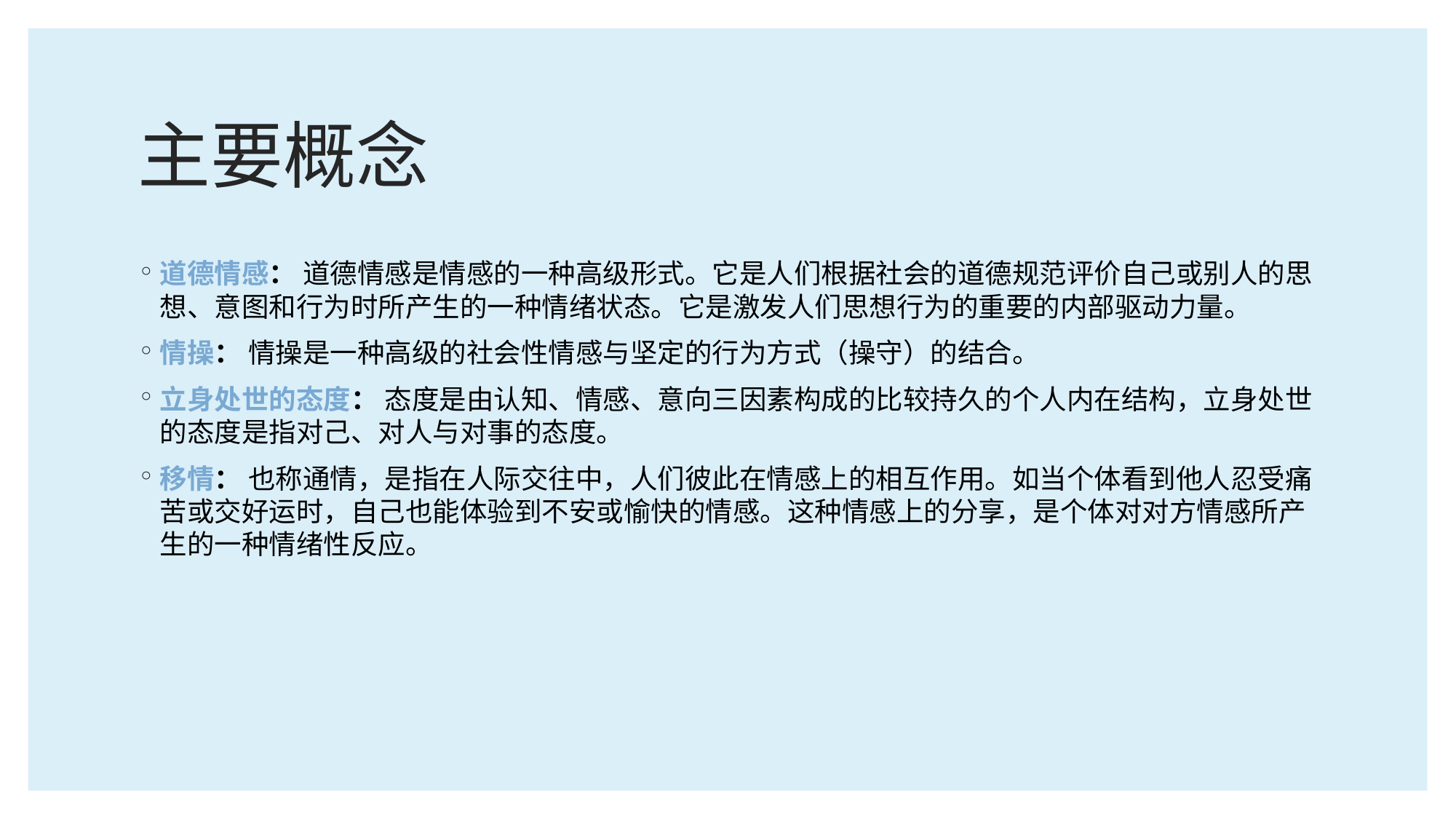

# 主要概念
道德情感： 道德情感是情感的一种高级形式。它是人们根据社会的道德规范评价自己或别人的思想、意图和行为时所产生的一种情绪状态。它是激发人们思想行为的重要的内部驱动力量。
情操： 情操是一种高级的社会性情感与坚定的行为方式（操守）的结合。
立身处世的态度： 态度是由认知、情感、意向三因素构成的比较持久的个人内在结构，立身处世的态度是指对己、对人与对事的态度。
移情： 也称通情，是指在人际交往中，人们彼此在情感上的相互作用。如当个体看到他人忍受痛苦或交好运时，自己也能体验到不安或愉快的情感。这种情感上的分享，是个体对对方情感所产生的一种情绪性反应。